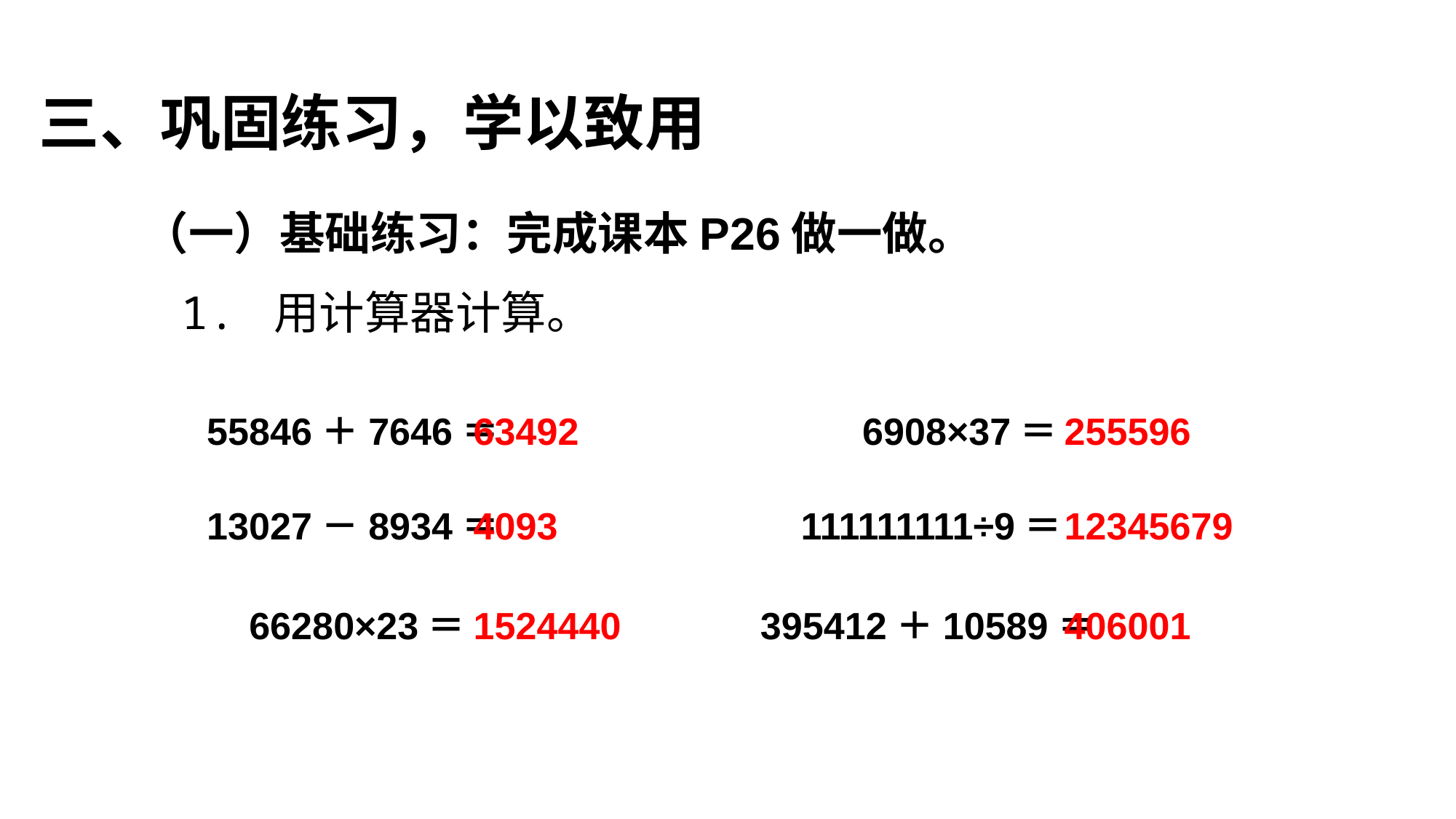

三、巩固练习，学以致用
（一）基础练习：完成课本P26做一做。
1. 用计算器计算。
55846＋7646＝
63492
          6908×37＝
255596
13027－8934＝
4093
    111111111÷9＝
12345679
    66280×23＝
1524440
395412＋10589＝
406001